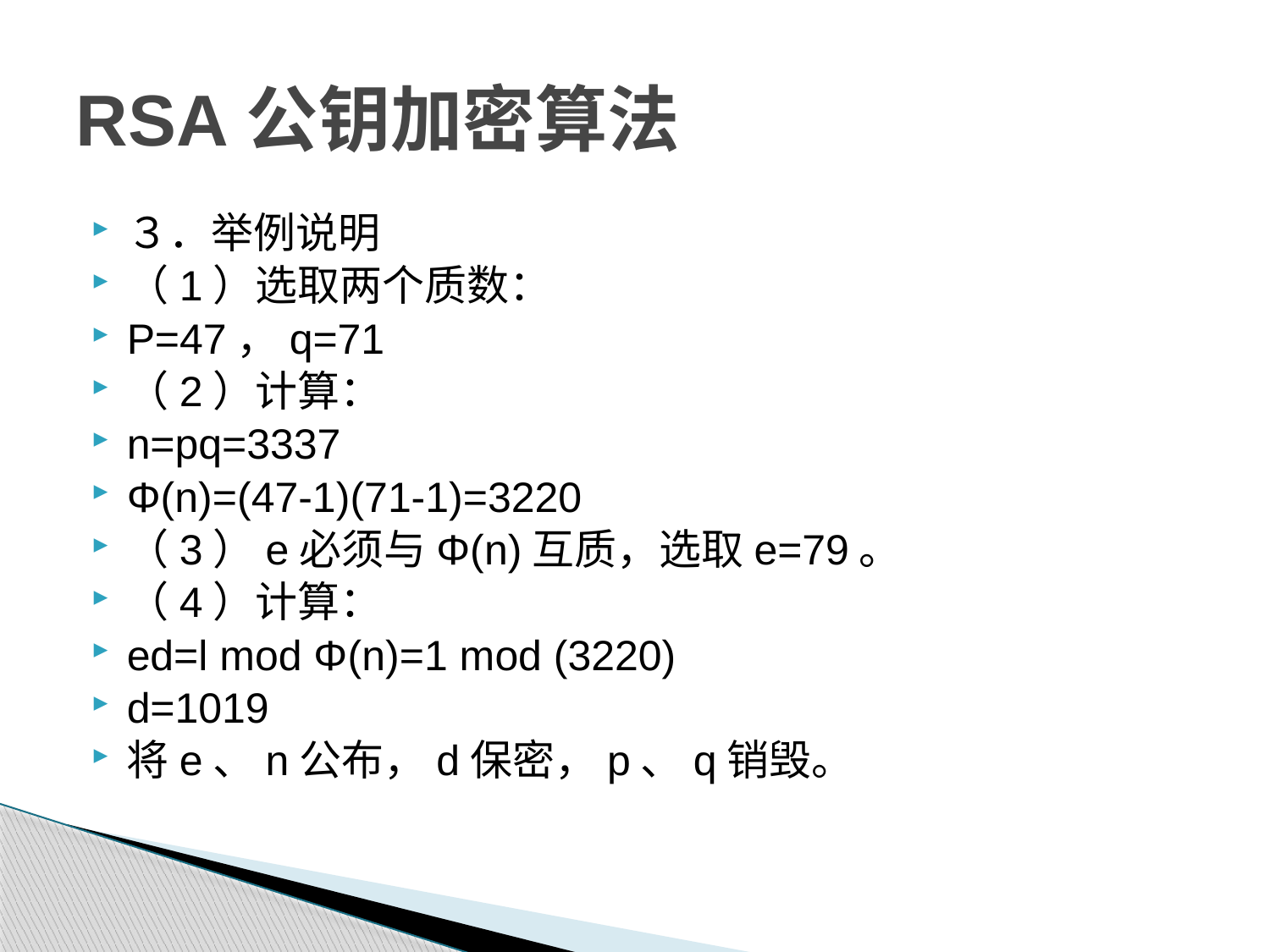

# RSA公钥加密算法
３．举例说明
（1）选取两个质数：
P=47，q=71
（2）计算：
n=pq=3337
Φ(n)=(47-1)(71-1)=3220
（3）e必须与Φ(n)互质，选取e=79。
（4）计算：
ed=l mod Φ(n)=1 mod (3220)
d=1019
将e、n公布，d保密，p、q销毁。